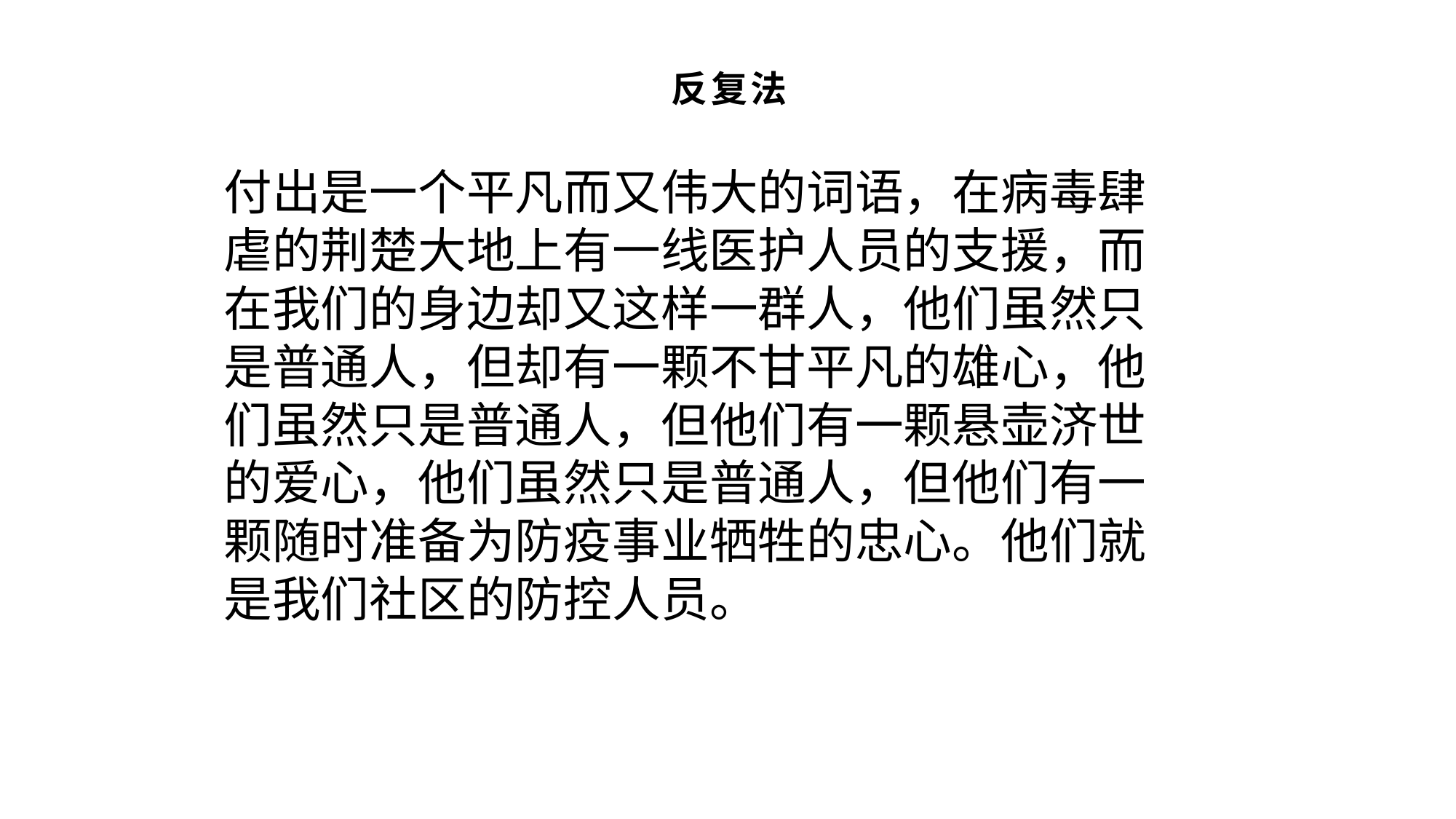

# 反复法
付出是一个平凡而又伟大的词语，在病毒肆虐的荆楚大地上有一线医护人员的支援，而在我们的身边却又这样一群人，他们虽然只是普通人，但却有一颗不甘平凡的雄心，他们虽然只是普通人，但他们有一颗悬壶济世的爱心，他们虽然只是普通人，但他们有一颗随时准备为防疫事业牺牲的忠心。他们就是我们社区的防控人员。